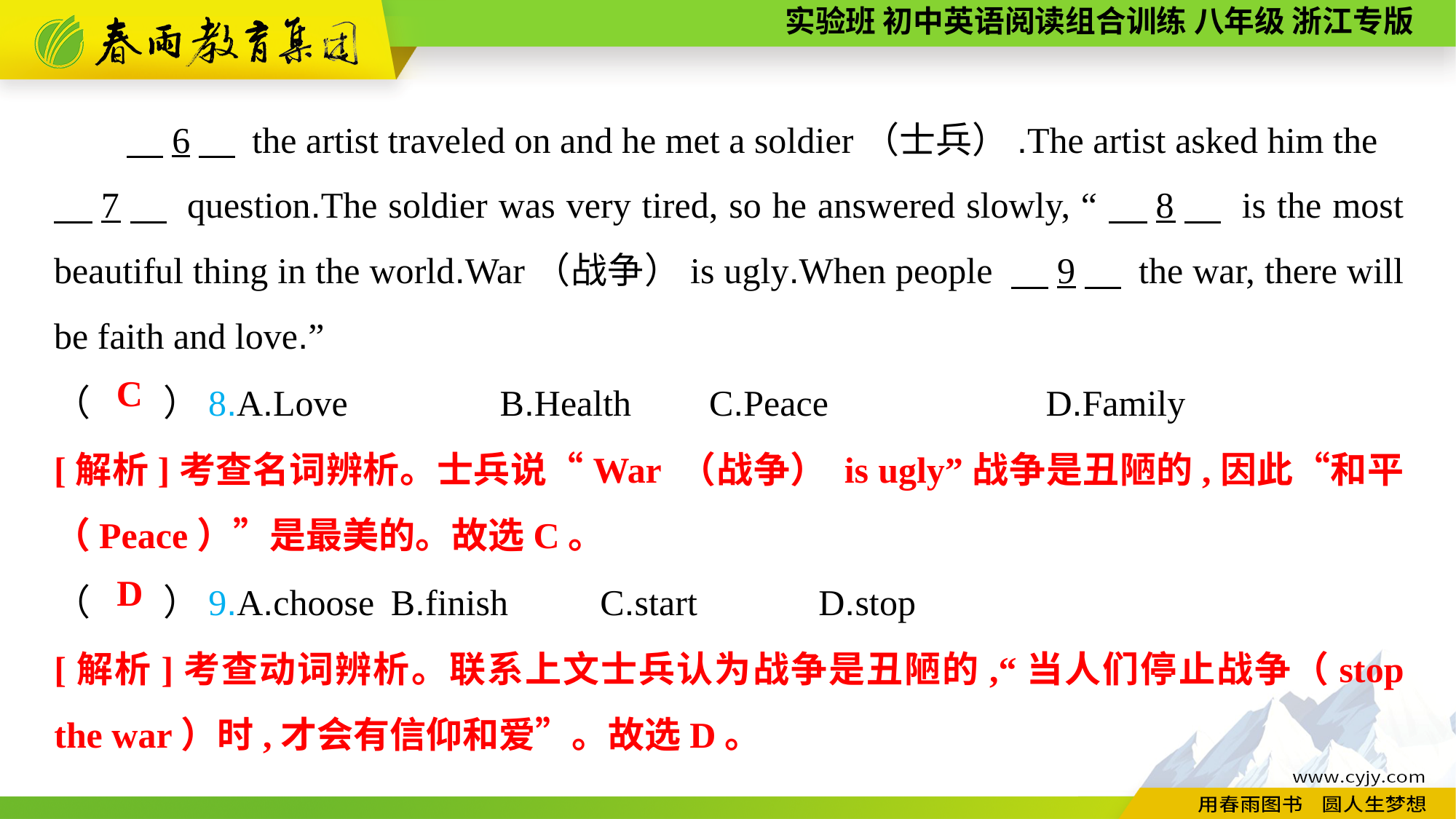

6　 the artist traveled on and he met a soldier（士兵）.The artist asked him the
　7　 question.The soldier was very tired, so he answered slowly, “　8　 is the most beautiful thing in the world.War（战争）is ugly.When people 　9　 the war, there will be faith and love.”
（　　）8.A.Love		 B.Health	C.Peace		 D.Family
C
[解析]考查名词辨析。士兵说“War （战争） is ugly”战争是丑陋的,因此“和平（Peace）”是最美的。故选C。
（　　）9.A.choose	 B.finish	C.start		D.stop
D
[解析]考查动词辨析。联系上文士兵认为战争是丑陋的,“当人们停止战争（stop the war）时,才会有信仰和爱”。故选D。